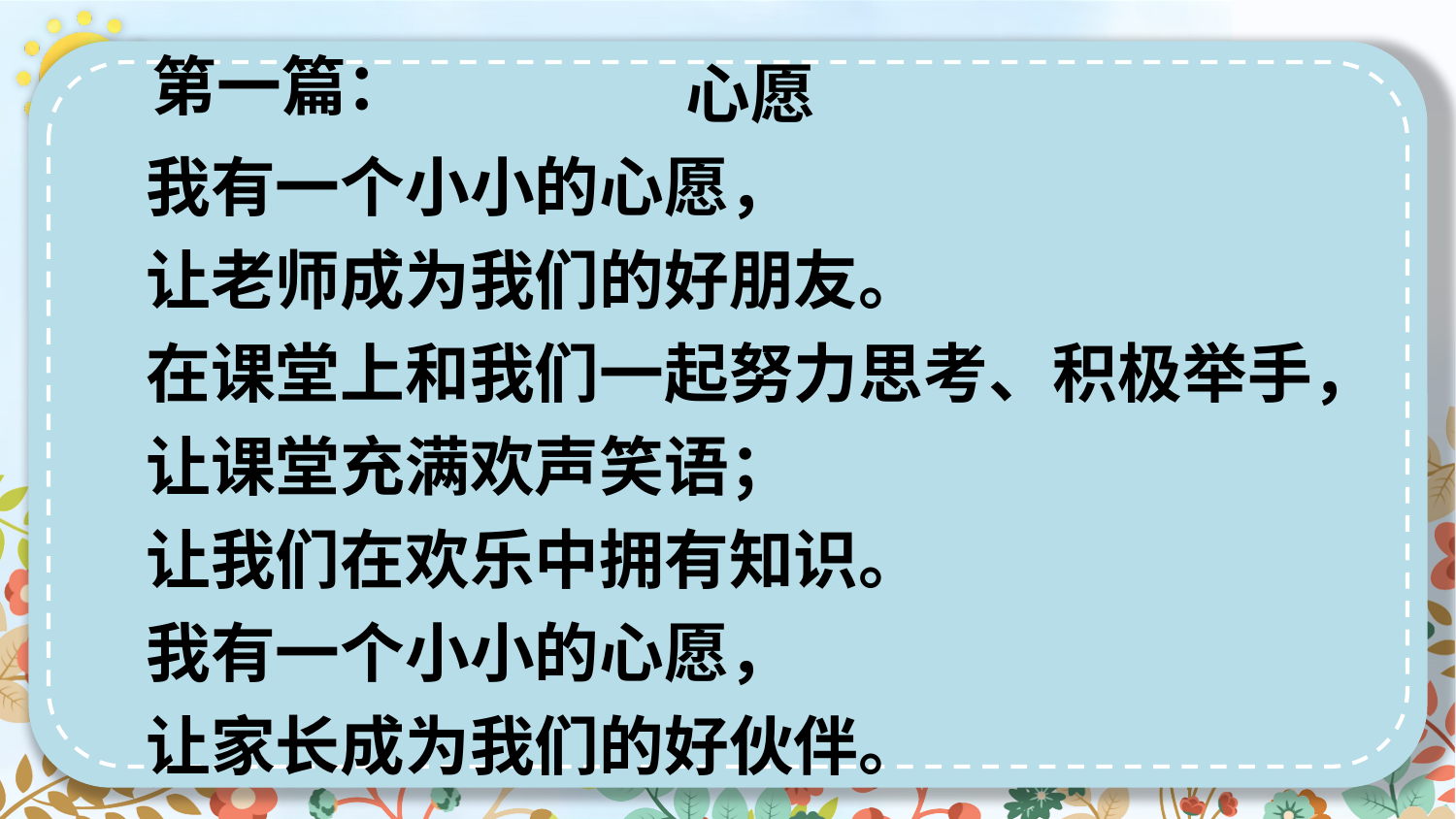

第一篇：
心愿
我有一个小小的心愿，
让老师成为我们的好朋友。
在课堂上和我们一起努力思考、积极举手，
让课堂充满欢声笑语；
让我们在欢乐中拥有知识。
我有一个小小的心愿，
让家长成为我们的好伙伴。